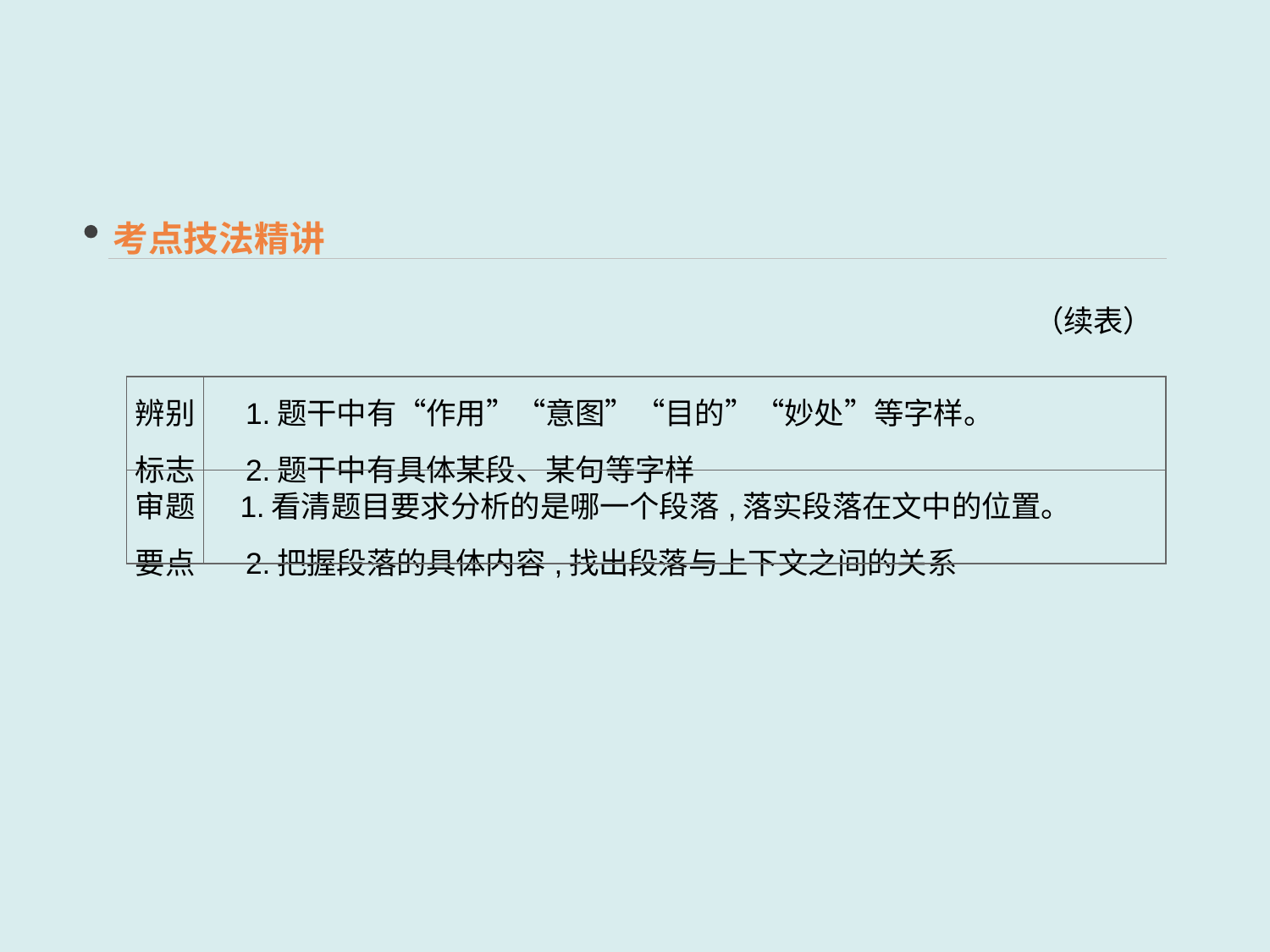

考点技法精讲

（续表）
| 辨别 标志 | 1.题干中有“作用”“意图”“目的”“妙处”等字样。 　2.题干中有具体某段、某句等字样 |
| --- | --- |
| 审题 要点 | 1.看清题目要求分析的是哪一个段落,落实段落在文中的位置。 　2.把握段落的具体内容,找出段落与上下文之间的关系 |